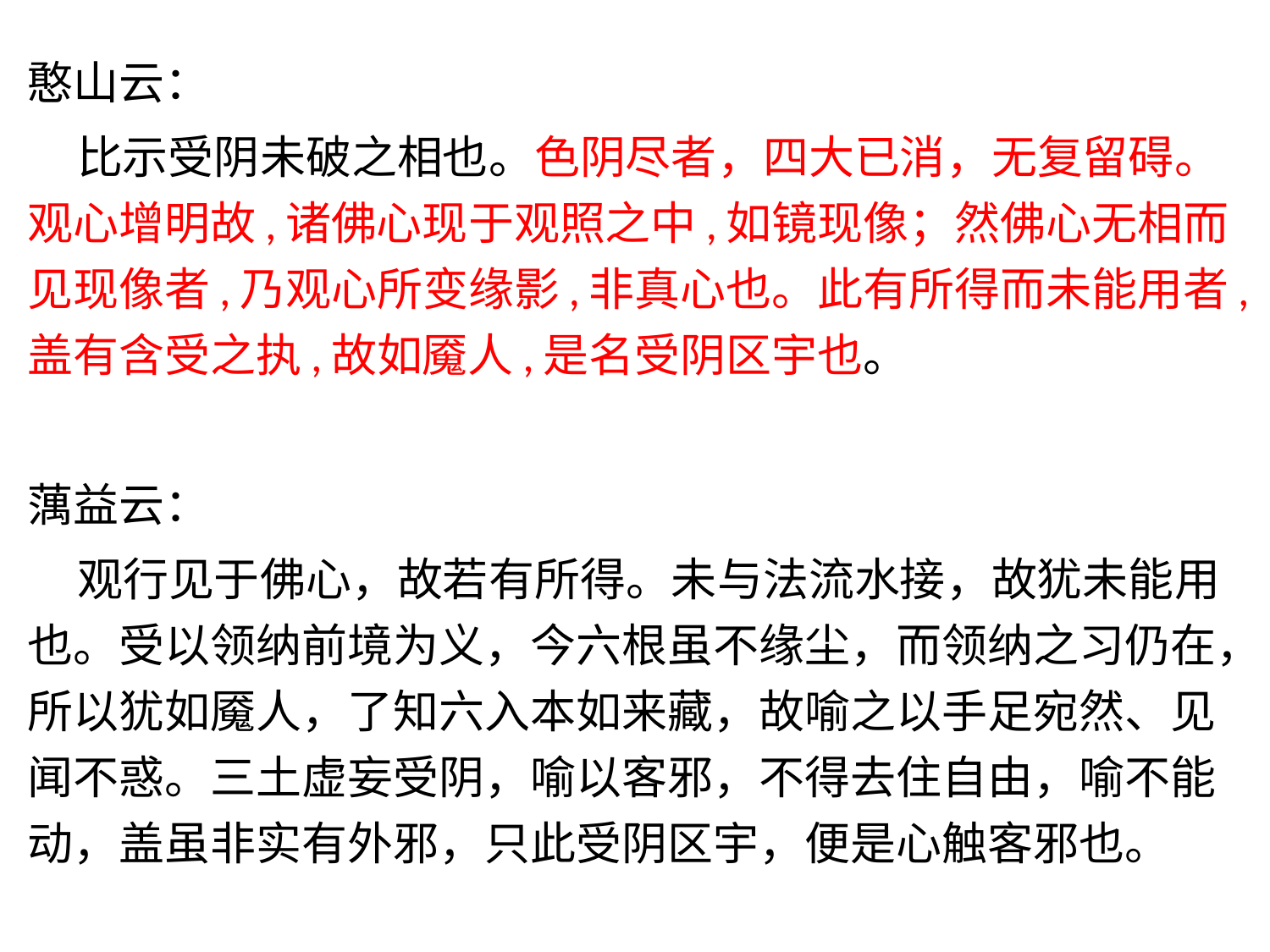

憨山云：
    比示受阴未破之相也。色阴尽者，四大已消，无复留碍。观心增明故,诸佛心现于观照之中,如镜现像；然佛心无相而见现像者,乃观心所变缘影,非真心也。此有所得而未能用者,盖有含受之执,故如魇人,是名受阴区宇也。

蕅益云：
    观行见于佛心，故若有所得。未与法流水接，故犹未能用也。受以领纳前境为义，今六根虽不缘尘，而领纳之习仍在，所以犹如魇人，了知六入本如来藏，故喻之以手足宛然、见闻不惑。三土虚妄受阴，喻以客邪，不得去住自由，喻不能动，盖虽非实有外邪，只此受阴区宇，便是心触客邪也。